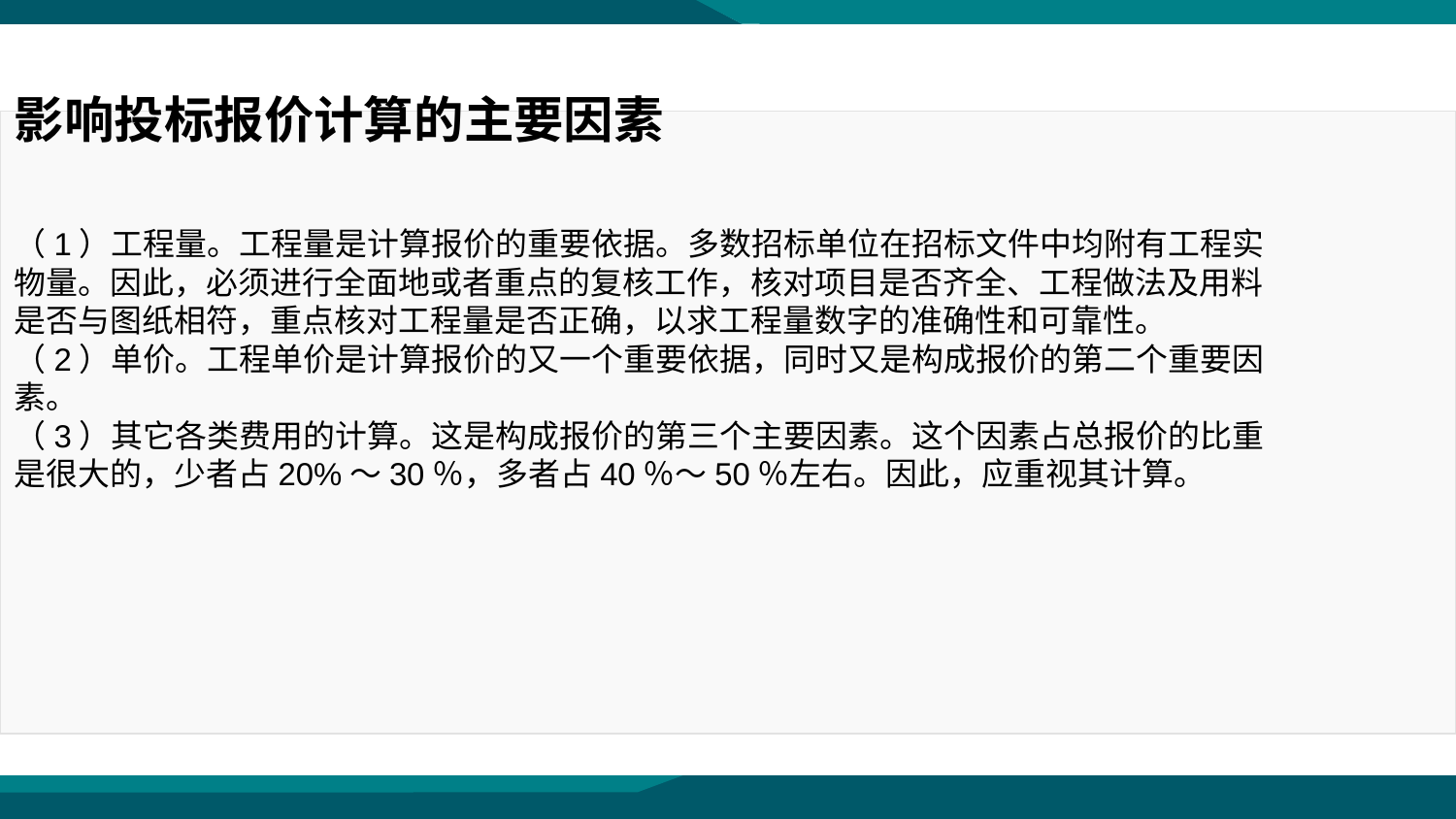

影响投标报价计算的主要因素
（1）工程量。工程量是计算报价的重要依据。多数招标单位在招标文件中均附有工程实物量。因此，必须进行全面地或者重点的复核工作，核对项目是否齐全、工程做法及用料是否与图纸相符，重点核对工程量是否正确，以求工程量数字的准确性和可靠性。
（2）单价。工程单价是计算报价的又一个重要依据，同时又是构成报价的第二个重要因素。
（3）其它各类费用的计算。这是构成报价的第三个主要因素。这个因素占总报价的比重是很大的，少者占20%～30％，多者占40％～50％左右。因此，应重视其计算。